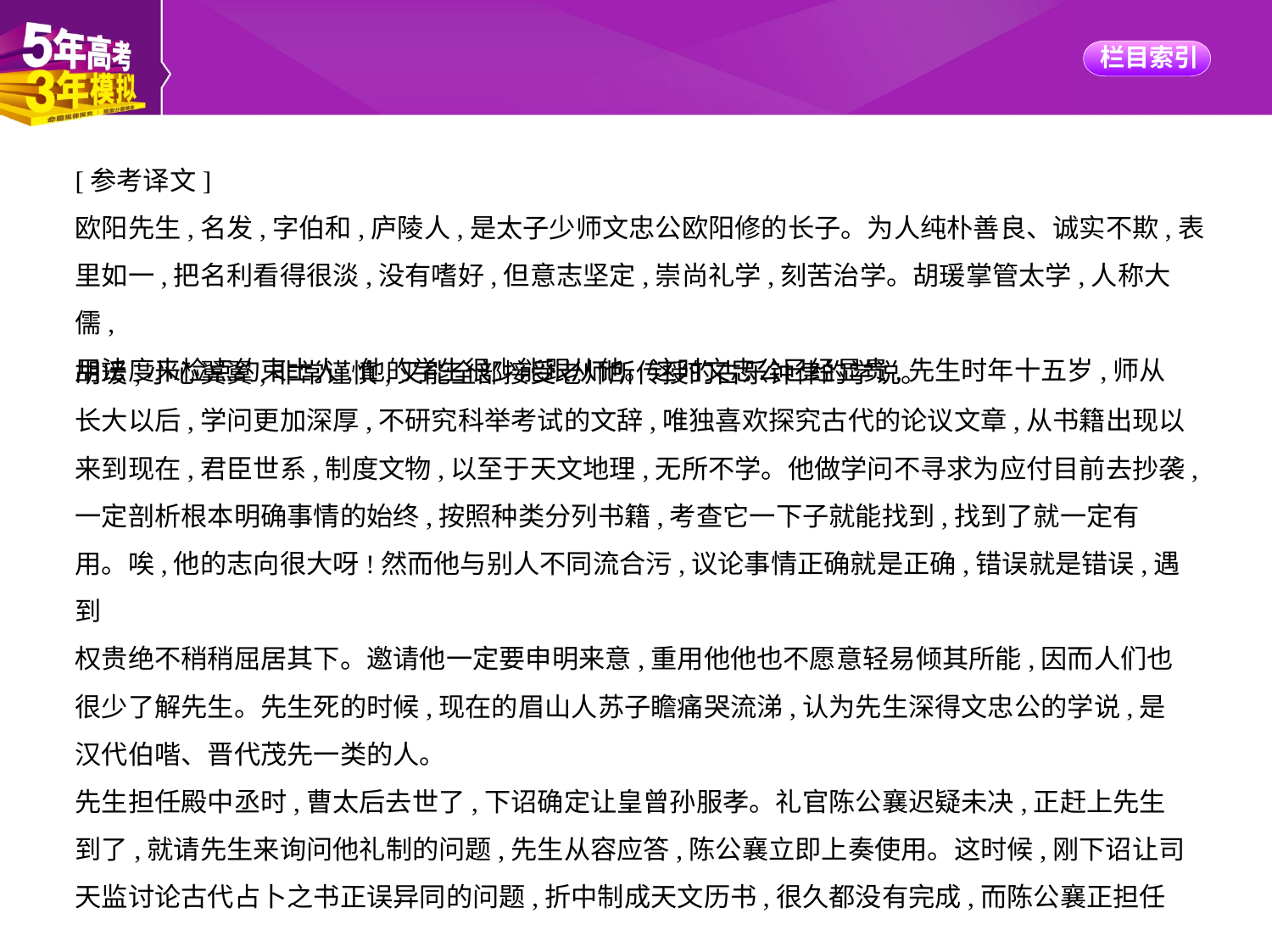

[参考译文]
欧阳先生,名发,字伯和,庐陵人,是太子少师文忠公欧阳修的长子。为人纯朴善良、诚实不欺,表
里如一,把名利看得很淡,没有嗜好,但意志坚定,崇尚礼学,刻苦治学。胡瑗掌管太学,人称大儒,
用法度来检点约束士人,他的学生很少能跟从他。这时文忠公已经显贵,先生时年十五岁,师从
胡瑗,小心翼翼,非常谨慎,又能全部接受老师所传授的古乐钟律的学说。
长大以后,学问更加深厚,不研究科举考试的文辞,唯独喜欢探究古代的论议文章,从书籍出现以
来到现在,君臣世系,制度文物,以至于天文地理,无所不学。他做学问不寻求为应付目前去抄袭,
一定剖析根本明确事情的始终,按照种类分列书籍,考查它一下子就能找到,找到了就一定有
用。唉,他的志向很大呀!然而他与别人不同流合污,议论事情正确就是正确,错误就是错误,遇到
权贵绝不稍稍屈居其下。邀请他一定要申明来意,重用他他也不愿意轻易倾其所能,因而人们也
很少了解先生。先生死的时候,现在的眉山人苏子瞻痛哭流涕,认为先生深得文忠公的学说,是
汉代伯喈、晋代茂先一类的人。
先生担任殿中丞时,曹太后去世了,下诏确定让皇曾孙服孝。礼官陈公襄迟疑未决,正赶上先生
到了,就请先生来询问他礼制的问题,先生从容应答,陈公襄立即上奏使用。这时候,刚下诏让司
天监讨论古代占卜之书正误异同的问题,折中制成天文历书,很久都没有完成,而陈公襄正担任